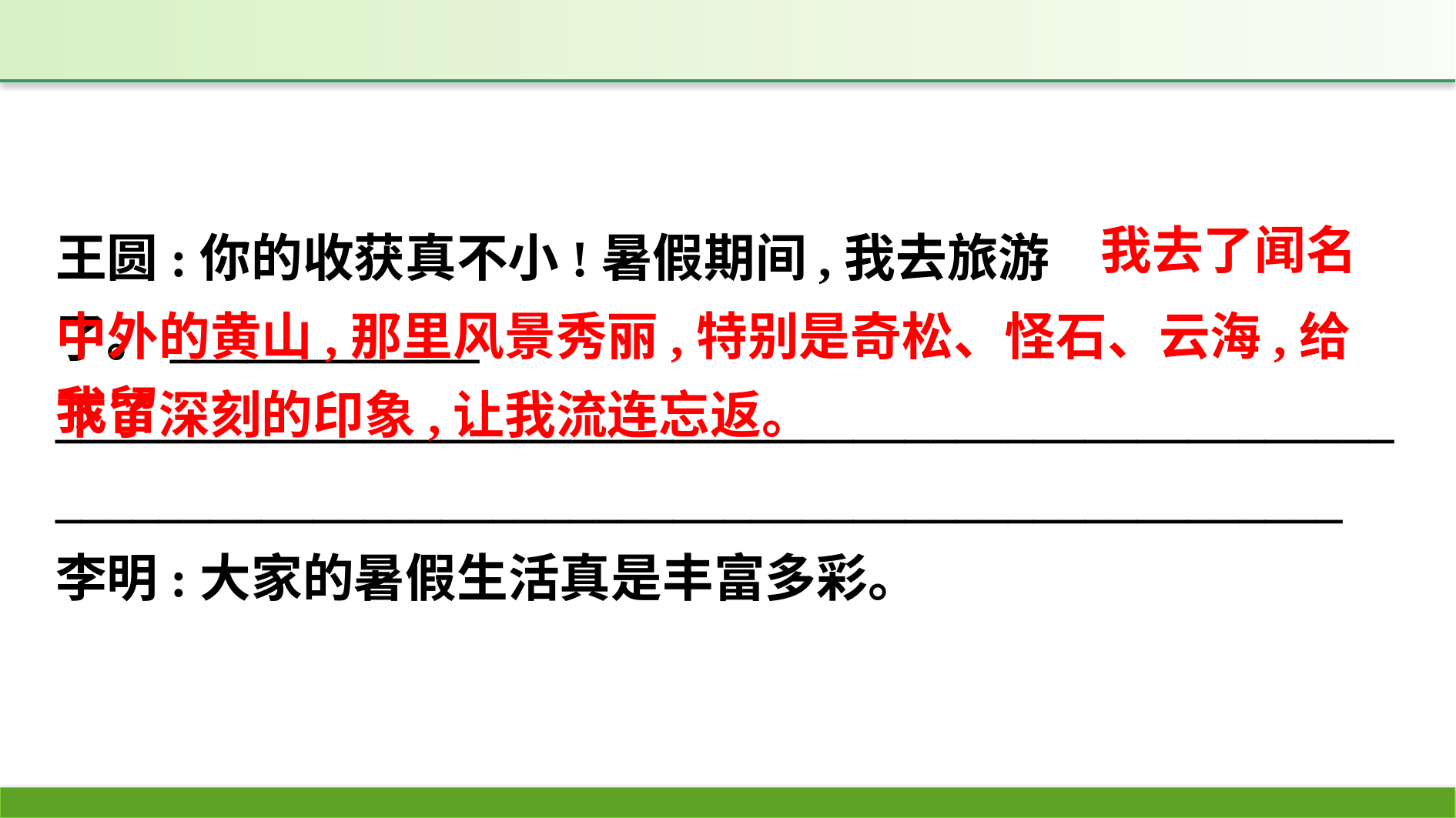

王圆:你的收获真不小!暑假期间,我去旅游了。____________
____________________________________________________
__________________________________________________
李明:大家的暑假生活真是丰富多彩。
我去了闻名
中外的黄山,那里风景秀丽,特别是奇松、怪石、云海,给我留
下了深刻的印象,让我流连忘返。